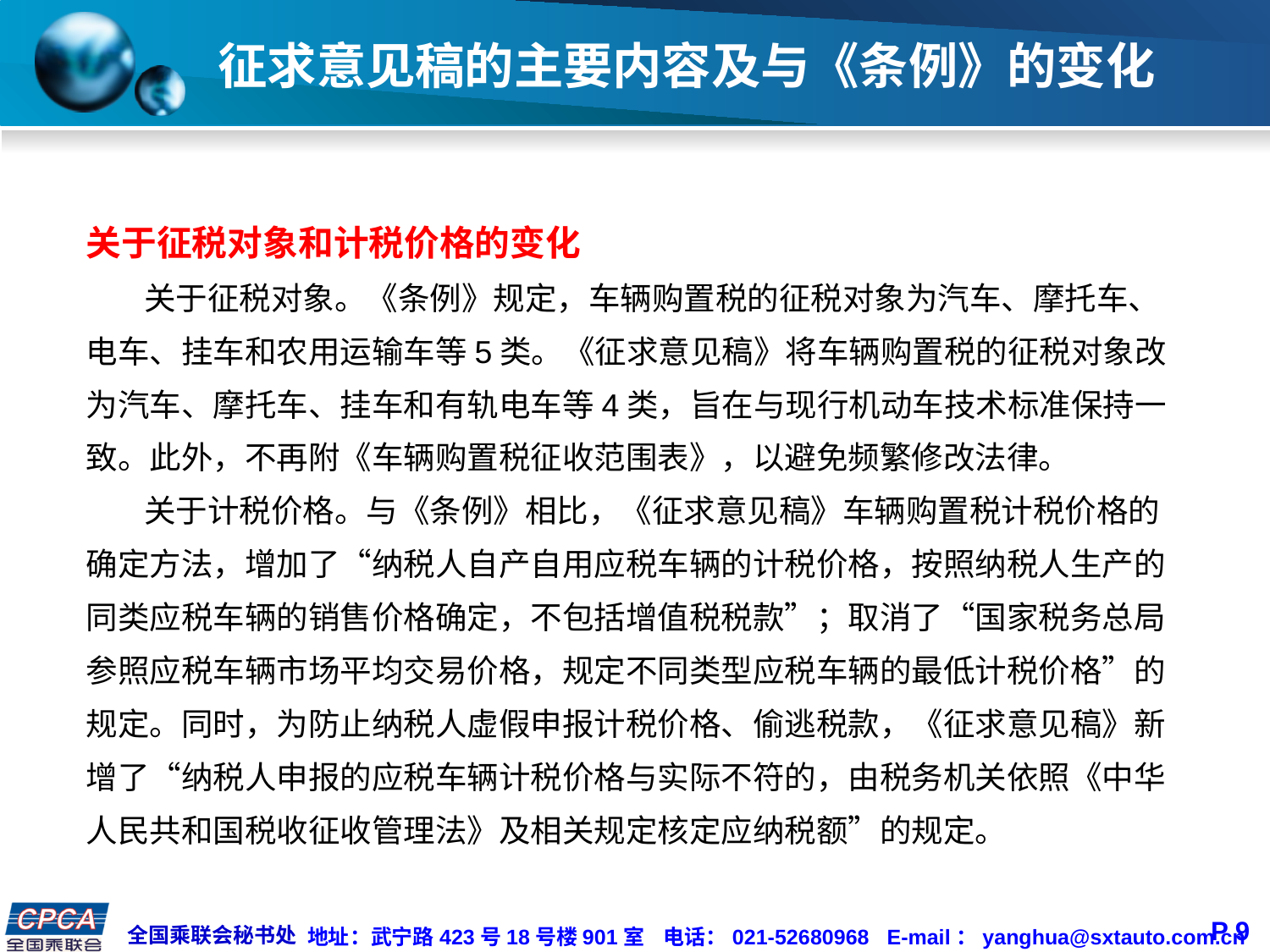

# 征求意见稿的主要内容及与《条例》的变化
关于征税对象和计税价格的变化
       关于征税对象。《条例》规定，车辆购置税的征税对象为汽车、摩托车、电车、挂车和农用运输车等5类。《征求意见稿》将车辆购置税的征税对象改为汽车、摩托车、挂车和有轨电车等4类，旨在与现行机动车技术标准保持一致。此外，不再附《车辆购置税征收范围表》，以避免频繁修改法律。
       关于计税价格。与《条例》相比，《征求意见稿》车辆购置税计税价格的确定方法，增加了“纳税人自产自用应税车辆的计税价格，按照纳税人生产的同类应税车辆的销售价格确定，不包括增值税税款”；取消了“国家税务总局参照应税车辆市场平均交易价格，规定不同类型应税车辆的最低计税价格”的规定。同时，为防止纳税人虚假申报计税价格、偷逃税款，《征求意见稿》新增了“纳税人申报的应税车辆计税价格与实际不符的，由税务机关依照《中华人民共和国税收征收管理法》及相关规定核定应纳税额”的规定。